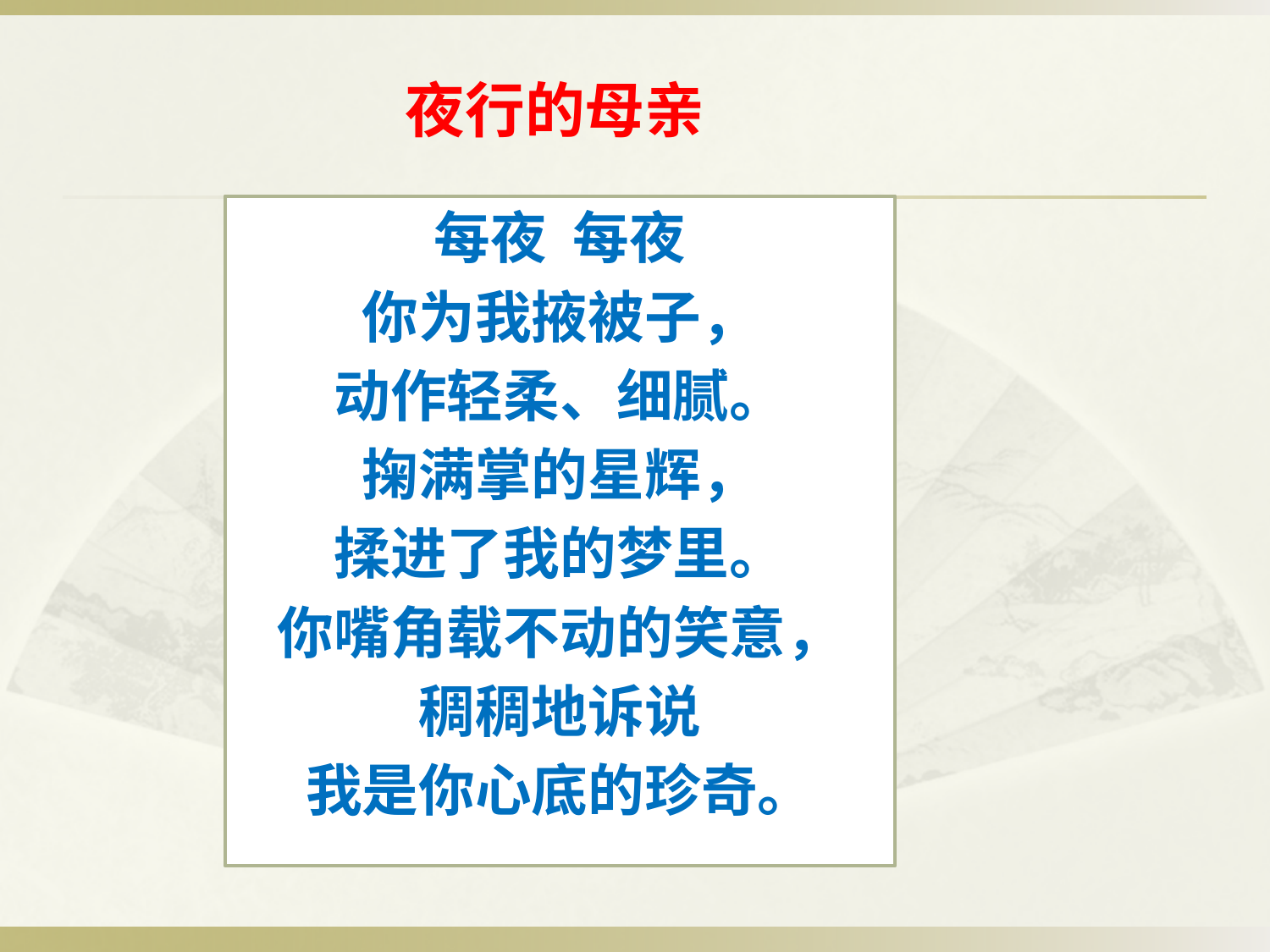

# 夜行的母亲
每夜  每夜
你为我掖被子，
动作轻柔、细腻。
掬满掌的星辉，
揉进了我的梦里。
你嘴角载不动的笑意，
稠稠地诉说
我是你心底的珍奇。